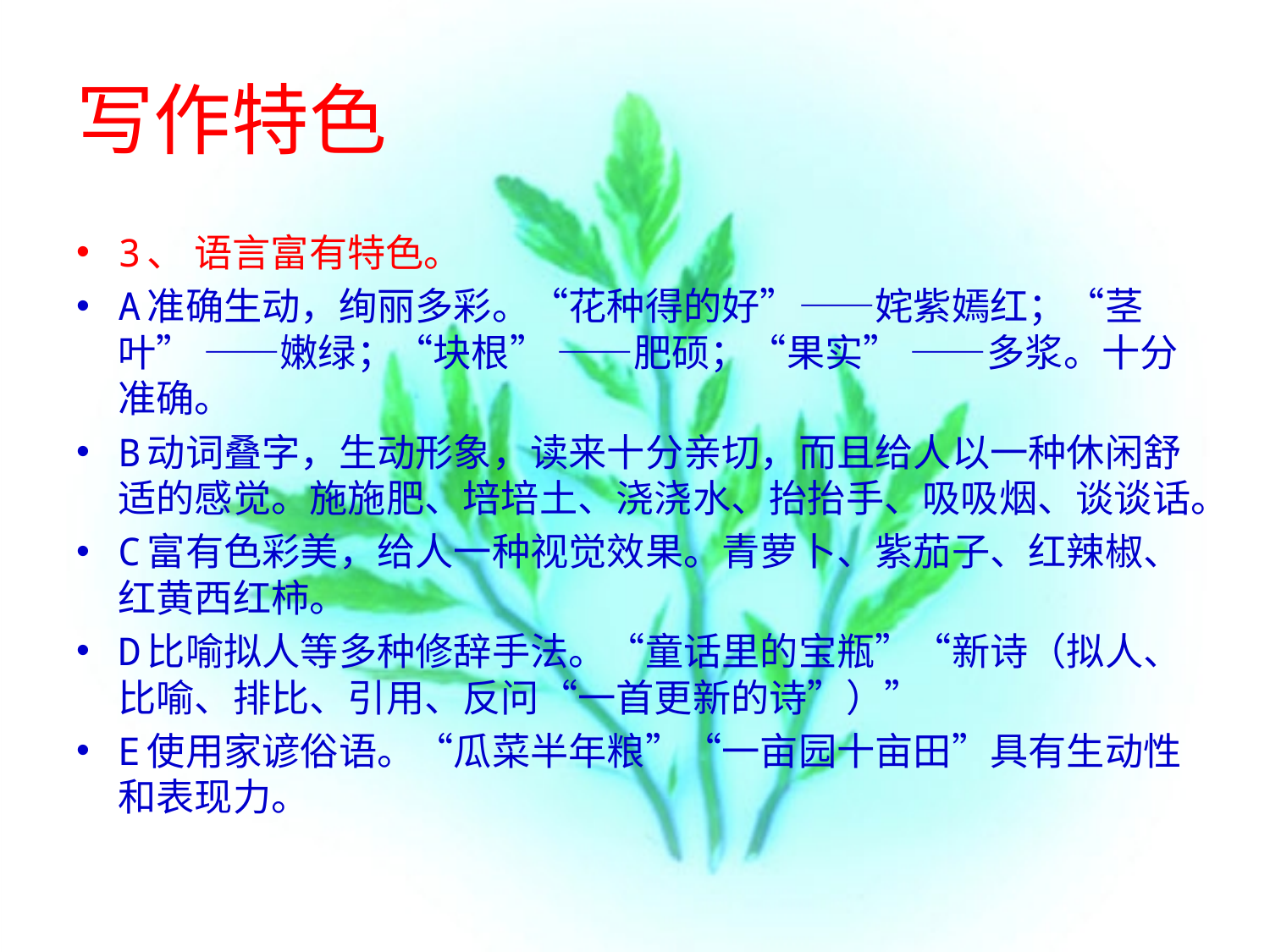

# 写作特色
3、 语言富有特色。
A准确生动，绚丽多彩。“花种得的好”——姹紫嫣红；“茎叶” ——嫩绿；“块根” ——肥硕；“果实” ——多浆。十分准确。
B动词叠字，生动形象，读来十分亲切，而且给人以一种休闲舒适的感觉。施施肥、培培土、浇浇水、抬抬手、吸吸烟、谈谈话。
C富有色彩美，给人一种视觉效果。青萝卜、紫茄子、红辣椒、红黄西红柿。
D比喻拟人等多种修辞手法。“童话里的宝瓶”“新诗（拟人、比喻、排比、引用、反问“一首更新的诗”）”
E使用家谚俗语。“瓜菜半年粮”“一亩园十亩田”具有生动性和表现力。